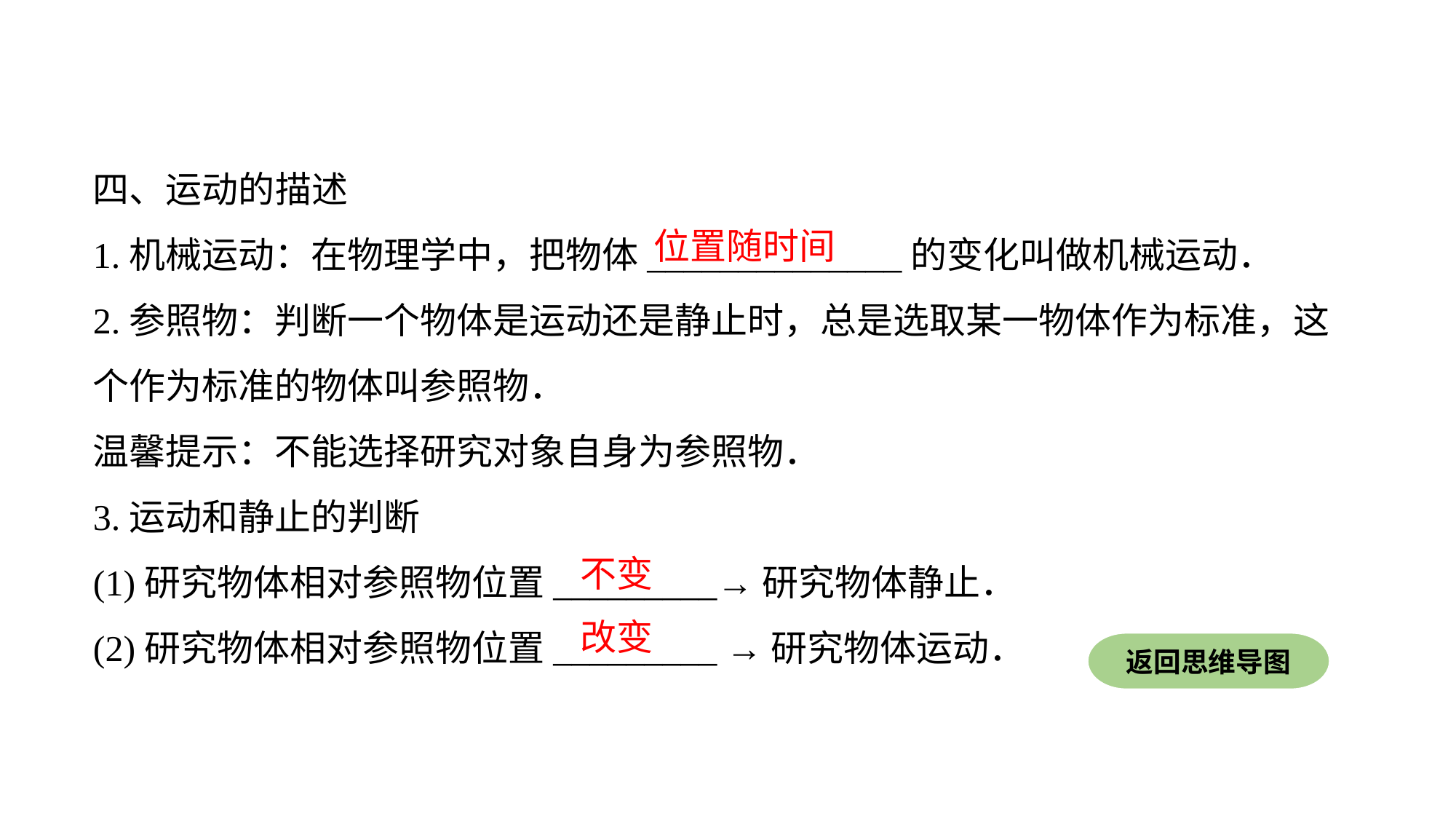

四、运动的描述
1.机械运动：在物理学中，把物体______________的变化叫做机械运动．
2.参照物：判断一个物体是运动还是静止时，总是选取某一物体作为标准，这个作为标准的物体叫参照物．
温馨提示：不能选择研究对象自身为参照物．
3.运动和静止的判断
(1)研究物体相对参照物位置_________→研究物体静止．
(2)研究物体相对参照物位置_________ →研究物体运动．
位置随时间
不变
改变
返回思维导图